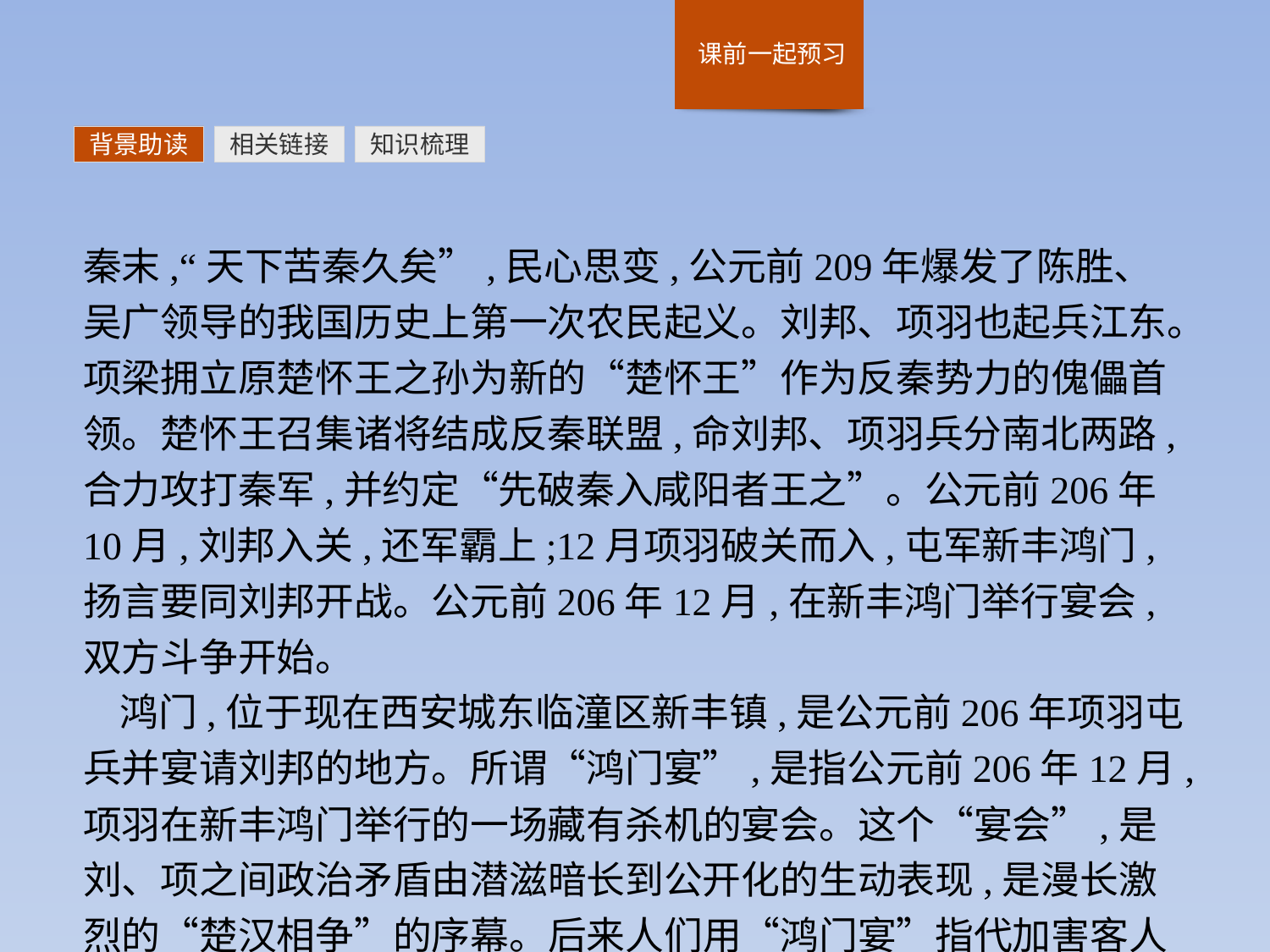

背景助读
相关链接
知识梳理
秦末,“天下苦秦久矣”,民心思变,公元前209年爆发了陈胜、吴广领导的我国历史上第一次农民起义。刘邦、项羽也起兵江东。项梁拥立原楚怀王之孙为新的“楚怀王”作为反秦势力的傀儡首领。楚怀王召集诸将结成反秦联盟,命刘邦、项羽兵分南北两路,合力攻打秦军,并约定“先破秦入咸阳者王之”。公元前206年10月,刘邦入关,还军霸上;12月项羽破关而入,屯军新丰鸿门,扬言要同刘邦开战。公元前206年12月,在新丰鸿门举行宴会,双方斗争开始。
鸿门,位于现在西安城东临潼区新丰镇,是公元前206年项羽屯兵并宴请刘邦的地方。所谓“鸿门宴”,是指公元前206年12月,项羽在新丰鸿门举行的一场藏有杀机的宴会。这个“宴会”,是刘、项之间政治矛盾由潜滋暗长到公开化的生动表现,是漫长激烈的“楚汉相争”的序幕。后来人们用“鸿门宴”指代加害客人的宴会。